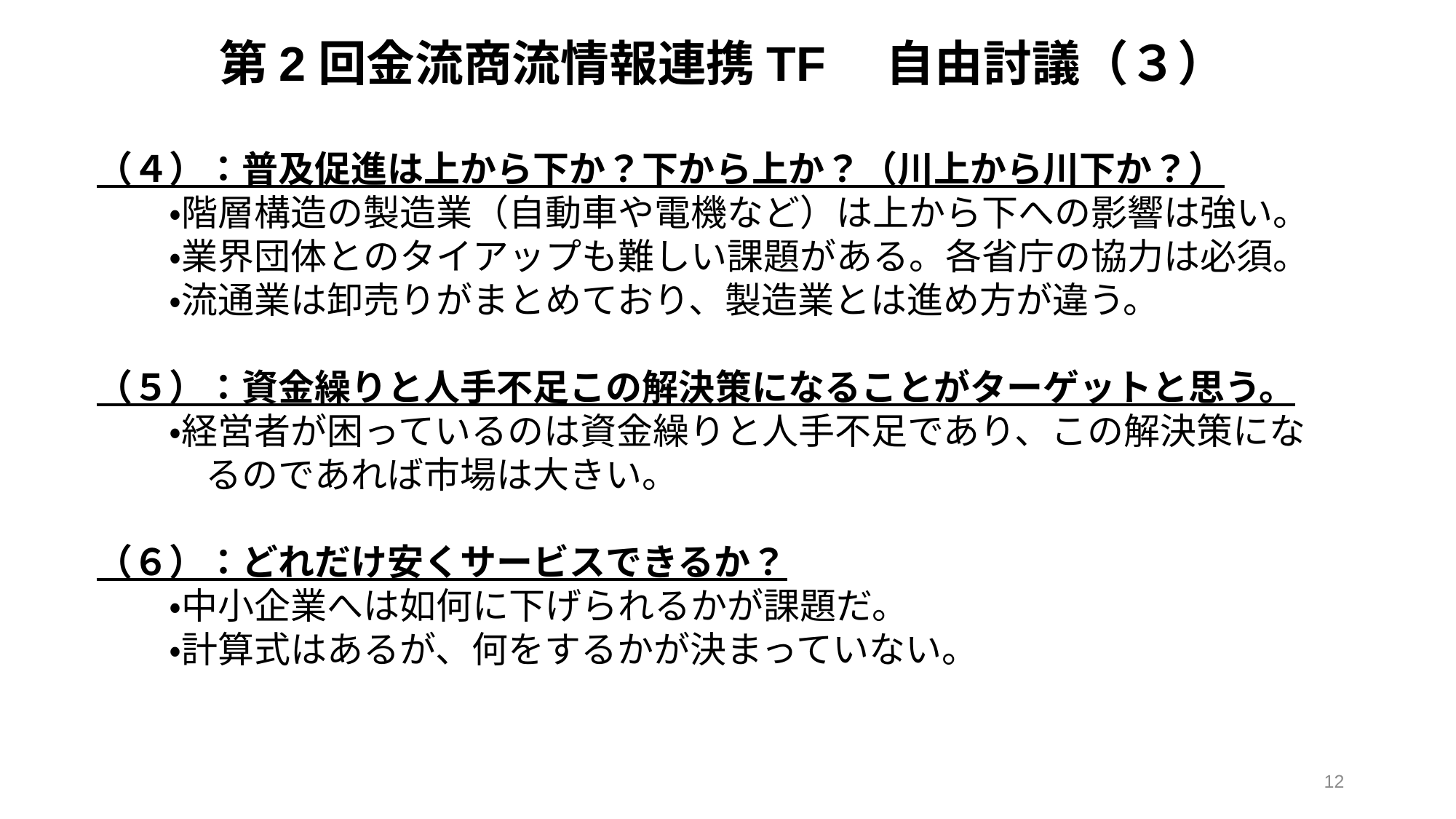

第2回金流商流情報連携TF　自由討議（３）
（４）：普及促進は上から下か？下から上か？（川上から川下か？）
　　・階層構造の製造業（自動車や電機など）は上から下への影響は強い。
　　・業界団体とのタイアップも難しい課題がある。各省庁の協力は必須。
　　・流通業は卸売りがまとめており、製造業とは進め方が違う。

（５）：資金繰りと人手不足この解決策になることがターゲットと思う。
　　・経営者が困っているのは資金繰りと人手不足であり、この解決策にな	るのであれば市場は大きい。

（６）：どれだけ安くサービスできるか？
　　・中小企業へは如何に下げられるかが課題だ。
　　・計算式はあるが、何をするかが決まっていない。

12